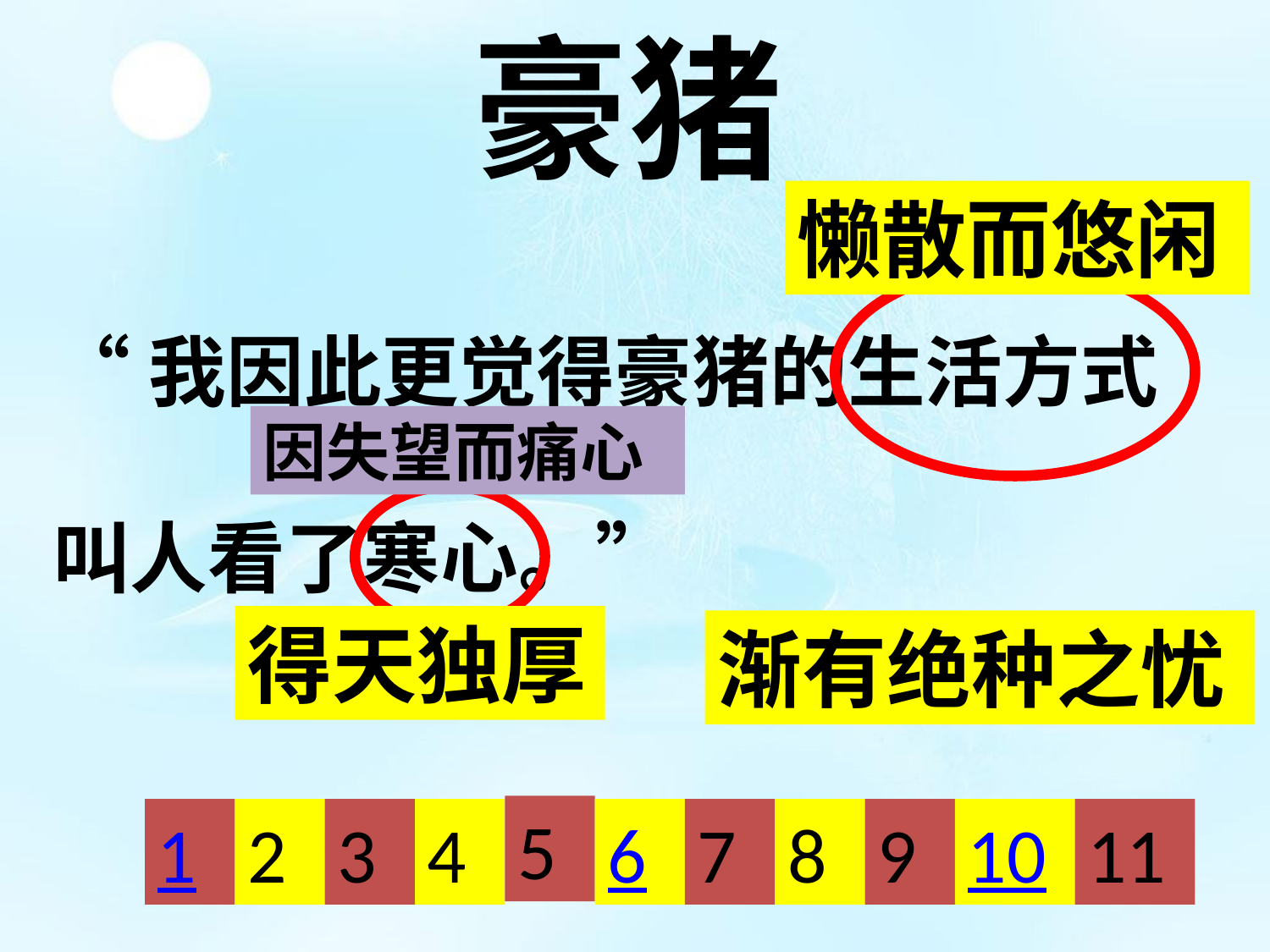

豪猪
懒散而悠闲

“我因此更觉得豪猪的生活方式

叫人看了寒心。”
因失望而痛心

得天独厚
渐有绝种之忧
5
1
2
3
4
6
7
8
9
10
11